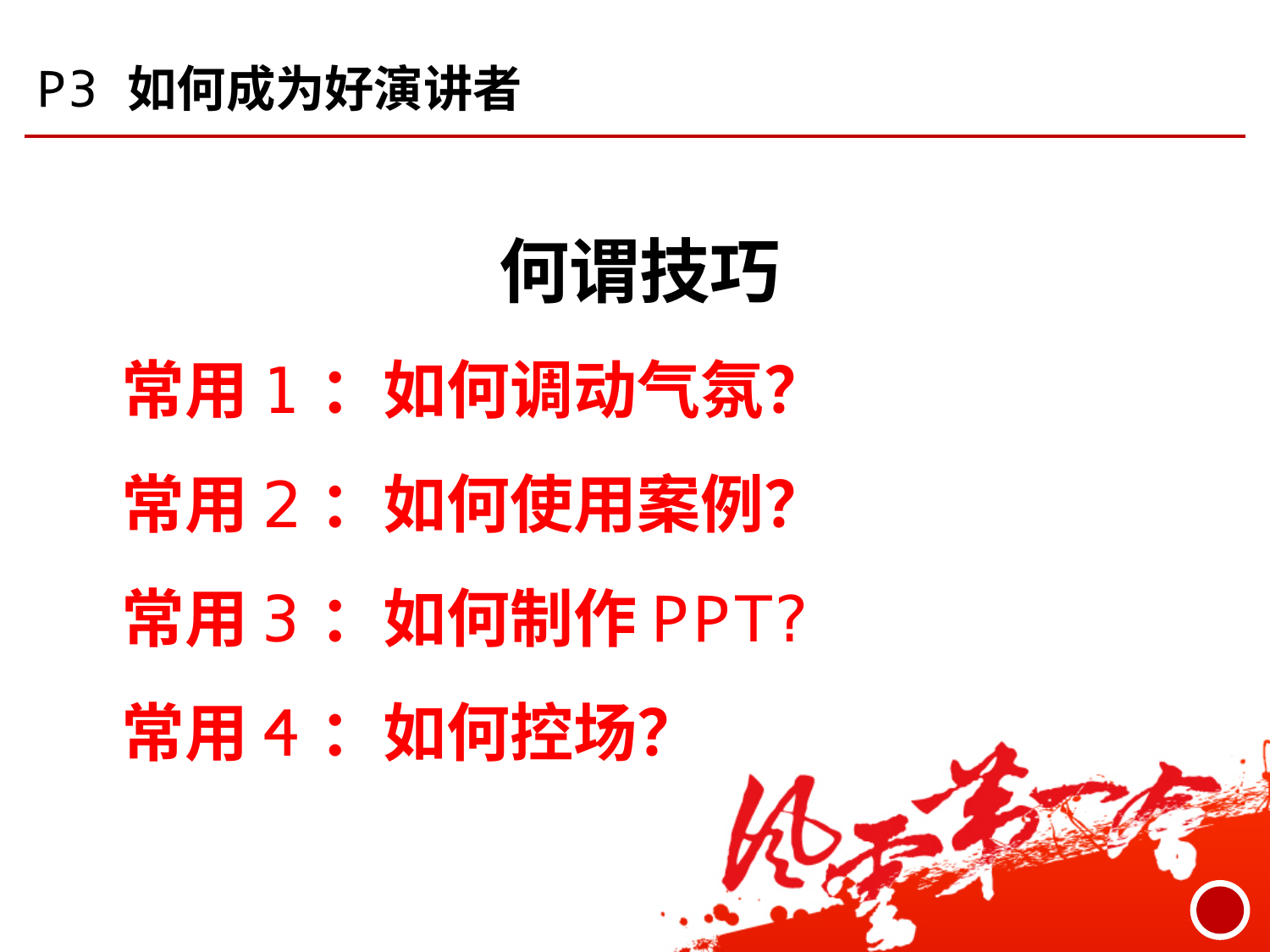

# P3 如何成为好演讲者
何谓技巧
常用1：如何调动气氛？
常用2：如何使用案例？
常用3：如何制作PPT?
常用4：如何控场？
28